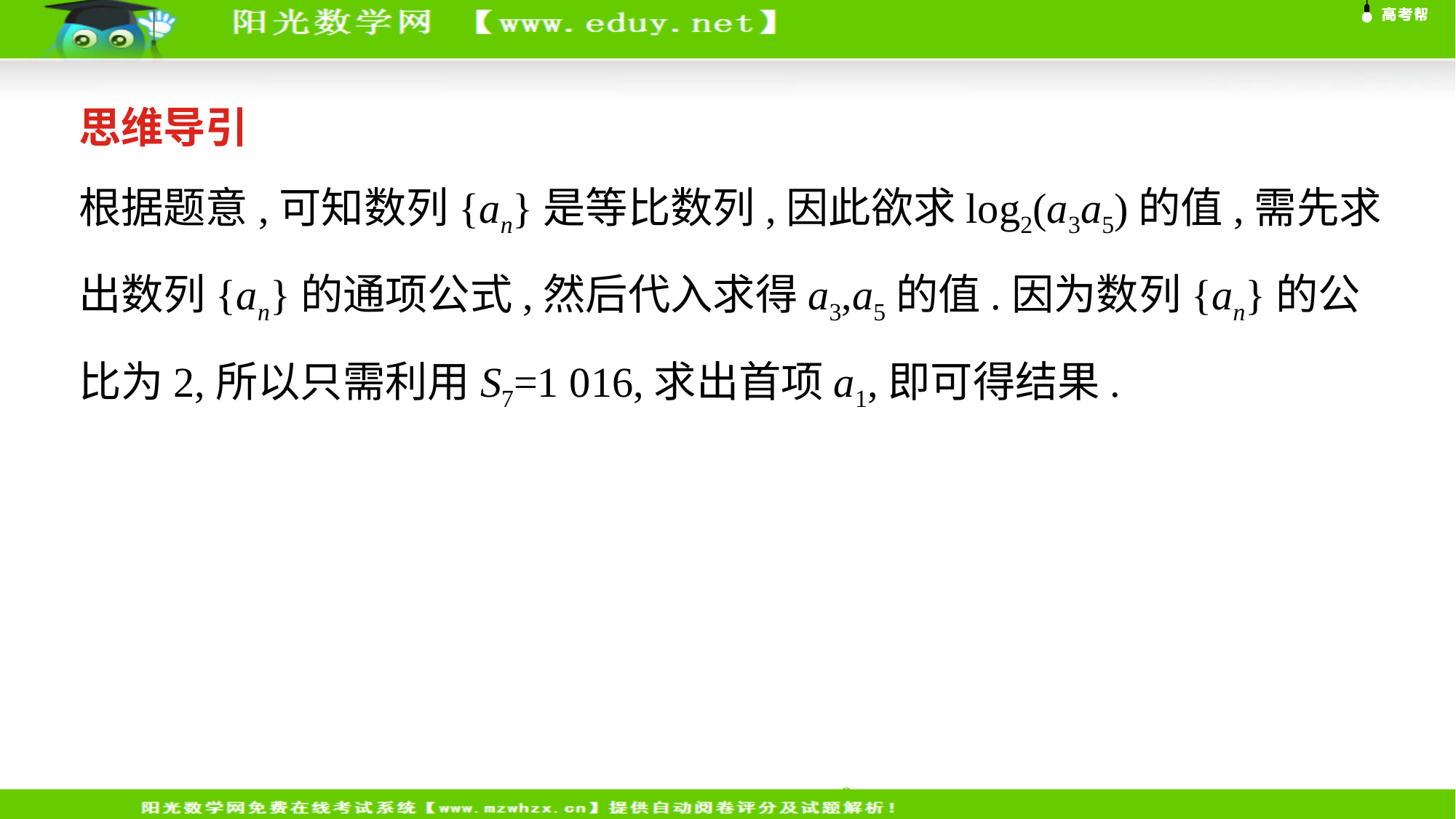

思维导引
根据题意,可知数列{an}是等比数列,因此欲求log2(a3a5)的值,需先求出数列{an}的通项公式,然后代入求得a3,a5的值.因为数列{an}的公比为2,所以只需利用S7=1 016,求出首项a1,即可得结果.